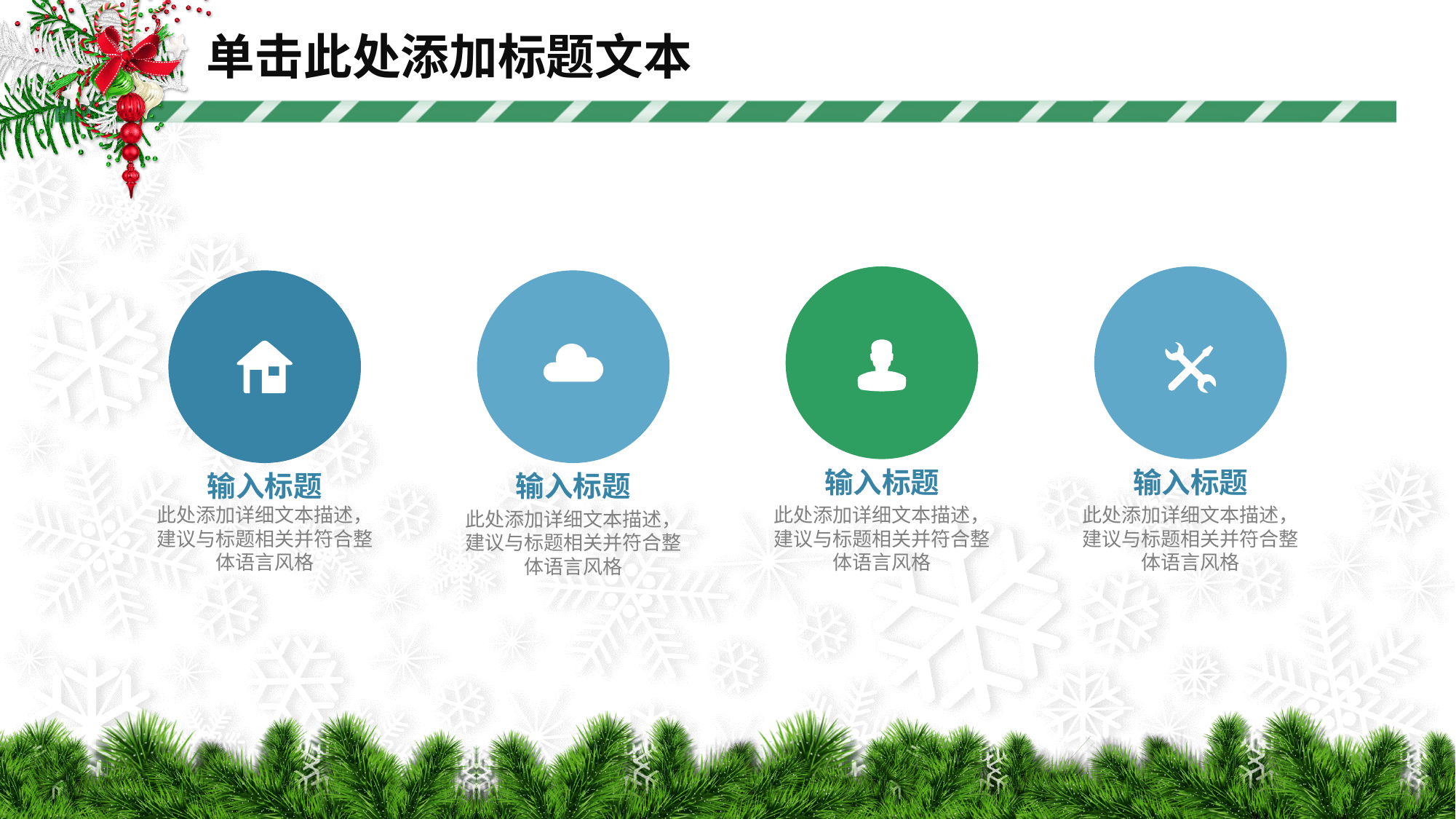

# 单击此处添加标题文本

输入标题
此处添加详细文本描述，建议与标题相关并符合整体语言风格

输入标题
此处添加详细文本描述，建议与标题相关并符合整体语言风格

输入标题
此处添加详细文本描述，建议与标题相关并符合整体语言风格

输入标题
此处添加详细文本描述，建议与标题相关并符合整体语言风格